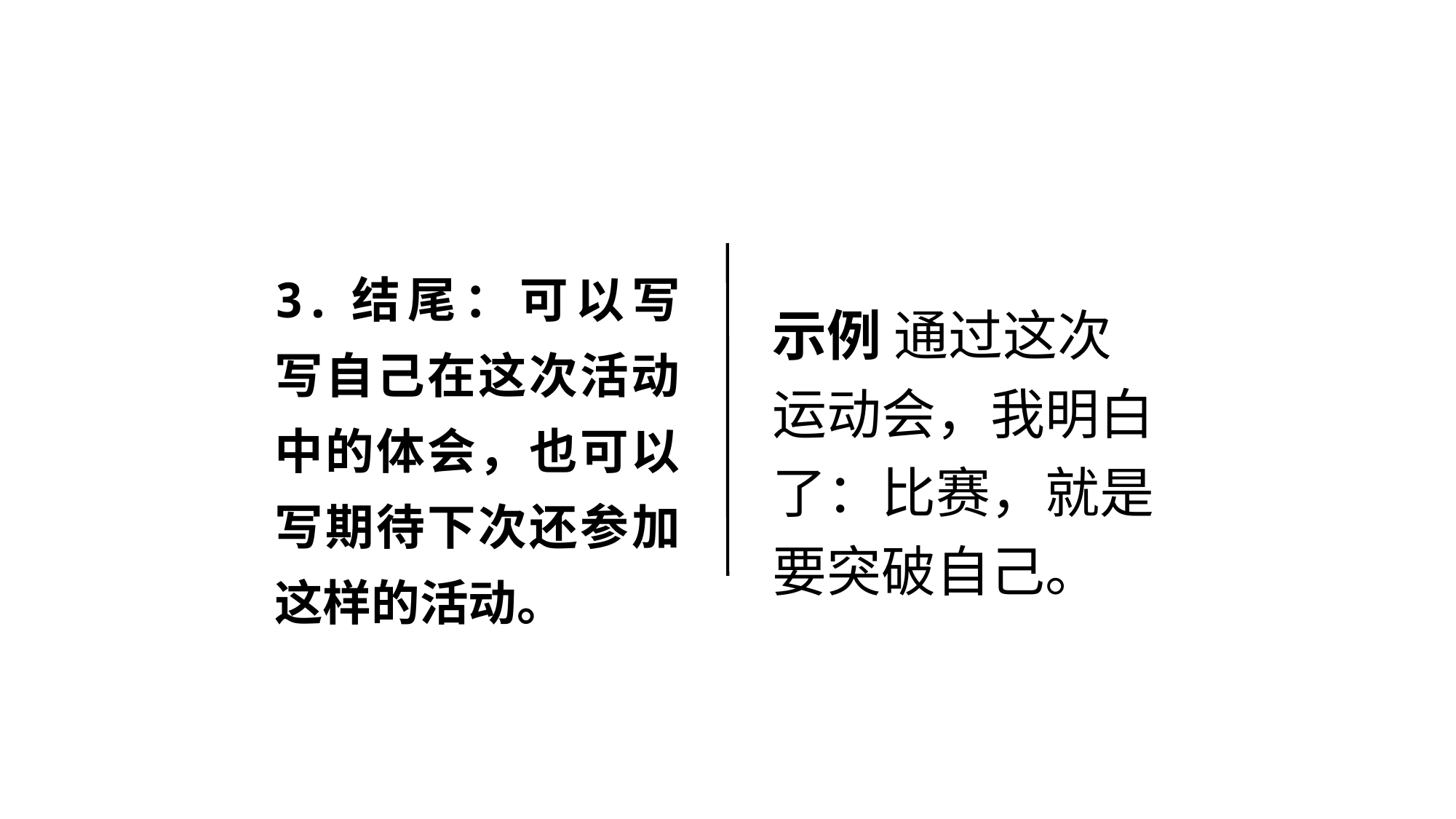

3.结尾：可以写写自己在这次活动中的体会，也可以写期待下次还参加这样的活动。
示例 通过这次运动会，我明白了：比赛，就是要突破自己。